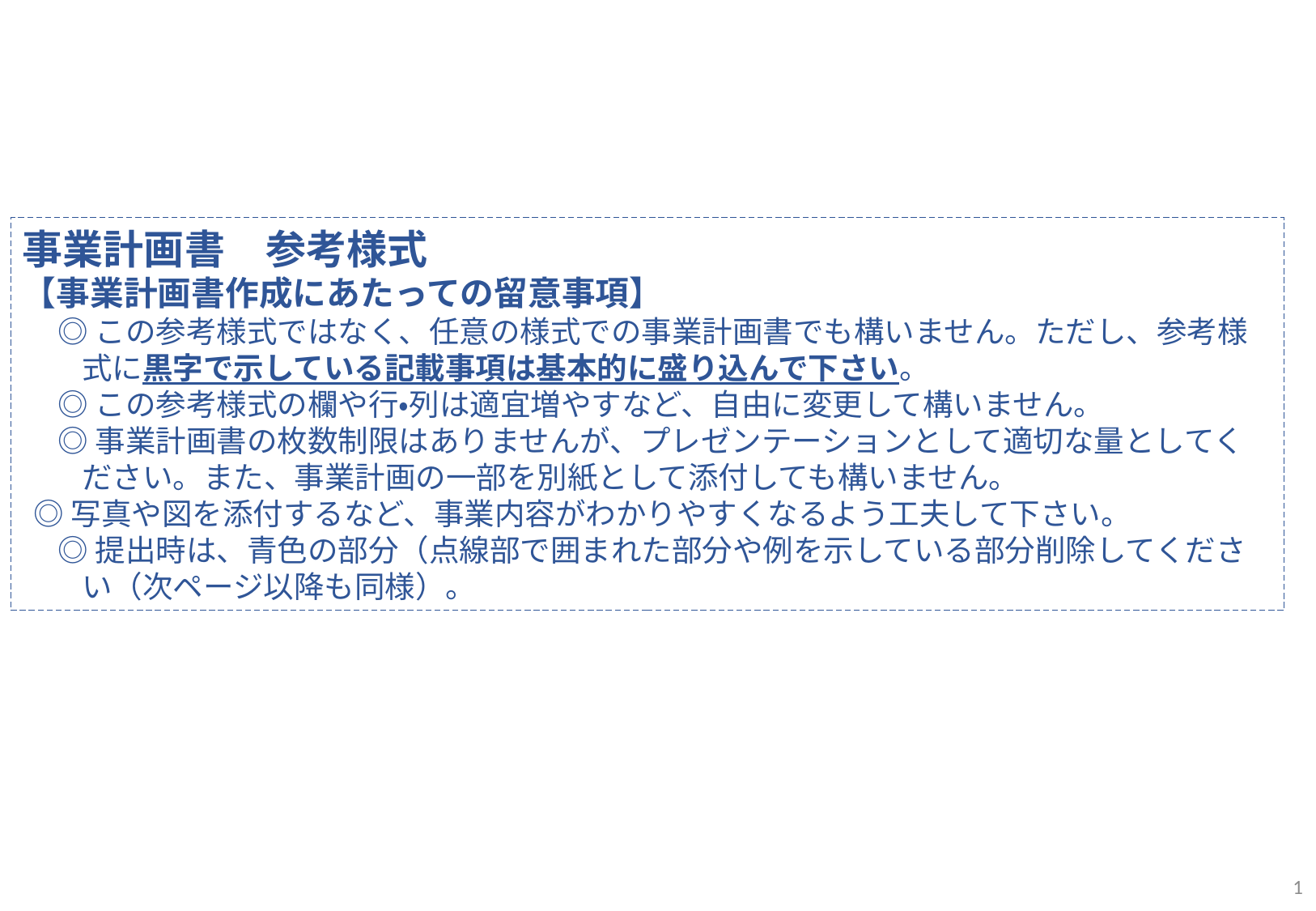

事業計画書　参考様式
【事業計画書作成にあたっての留意事項】
◎この参考様式ではなく、任意の様式での事業計画書でも構いません。ただし、参考様式に黒字で示している記載事項は基本的に盛り込んで下さい。
◎この参考様式の欄や行・列は適宜増やすなど、自由に変更して構いません。
◎事業計画書の枚数制限はありませんが、プレゼンテーションとして適切な量としてください。また、事業計画の一部を別紙として添付しても構いません。
◎写真や図を添付するなど、事業内容がわかりやすくなるよう工夫して下さい。
◎提出時は、青色の部分（点線部で囲まれた部分や例を示している部分削除してください（次ページ以降も同様）。
1